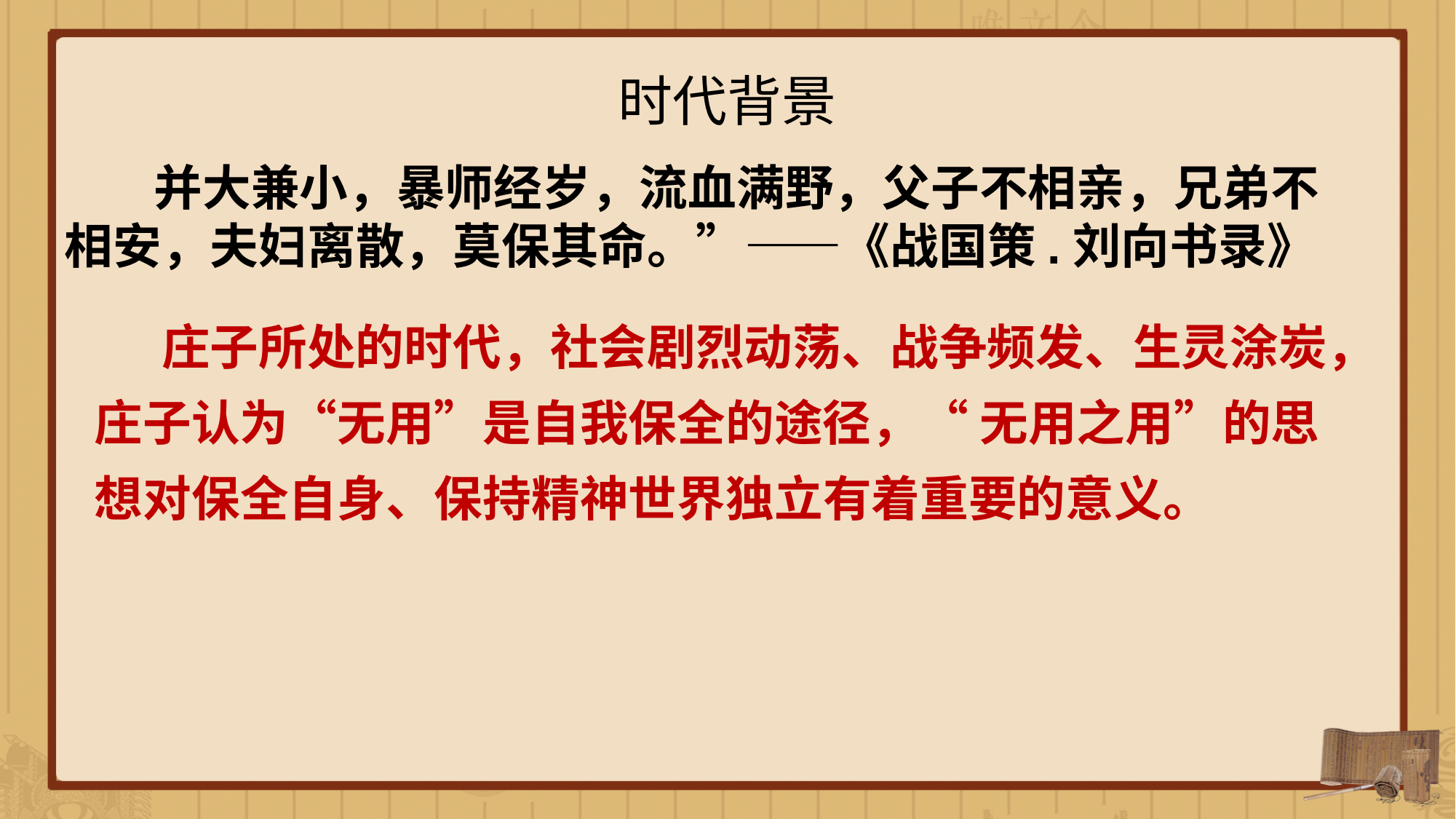

时代背景
       并大兼小，暴师经岁，流血满野，父子不相亲，兄弟不相安，夫妇离散，莫保其命。”——《战国策.刘向书录》
     庄子所处的时代，社会剧烈动荡、战争频发、生灵涂炭，庄子认为“无用”是自我保全的途径，“ 无用之用”的思想对保全自身、保持精神世界独立有着重要的意义。